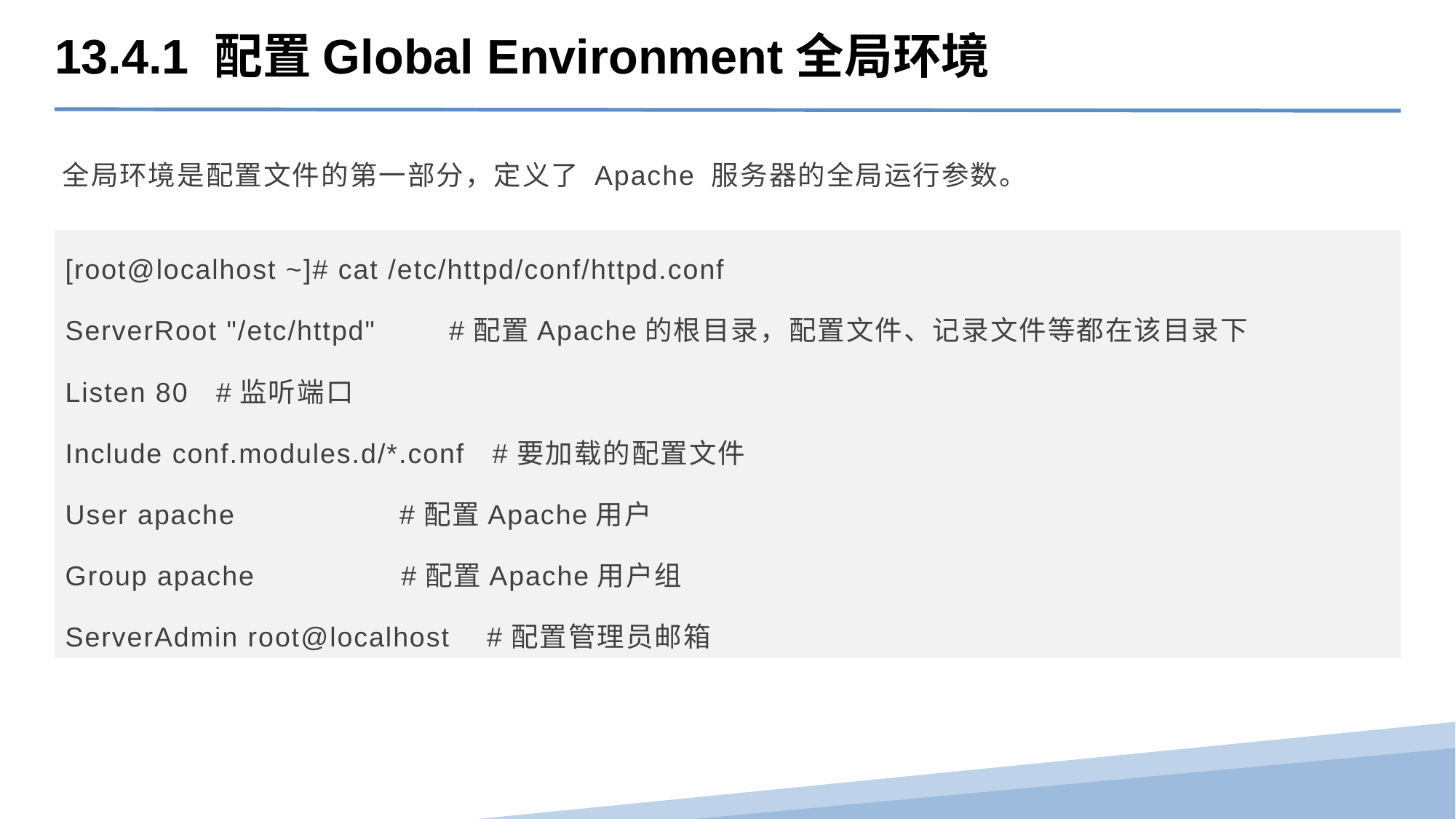

13.4.1 配置Global Environment全局环境
全局环境是配置文件的第一部分，定义了 Apache 服务器的全局运行参数。

[root@localhost ~]# cat /etc/httpd/conf/httpd.conf
ServerRoot "/etc/httpd"        #配置Apache的根目录，配置文件、记录文件等都在该目录下
Listen 80   #监听端口
Include conf.modules.d/*.conf   #要加载的配置文件
User apache                  #配置Apache用户
Group apache                #配置Apache用户组
ServerAdmin root@localhost    #配置管理员邮箱